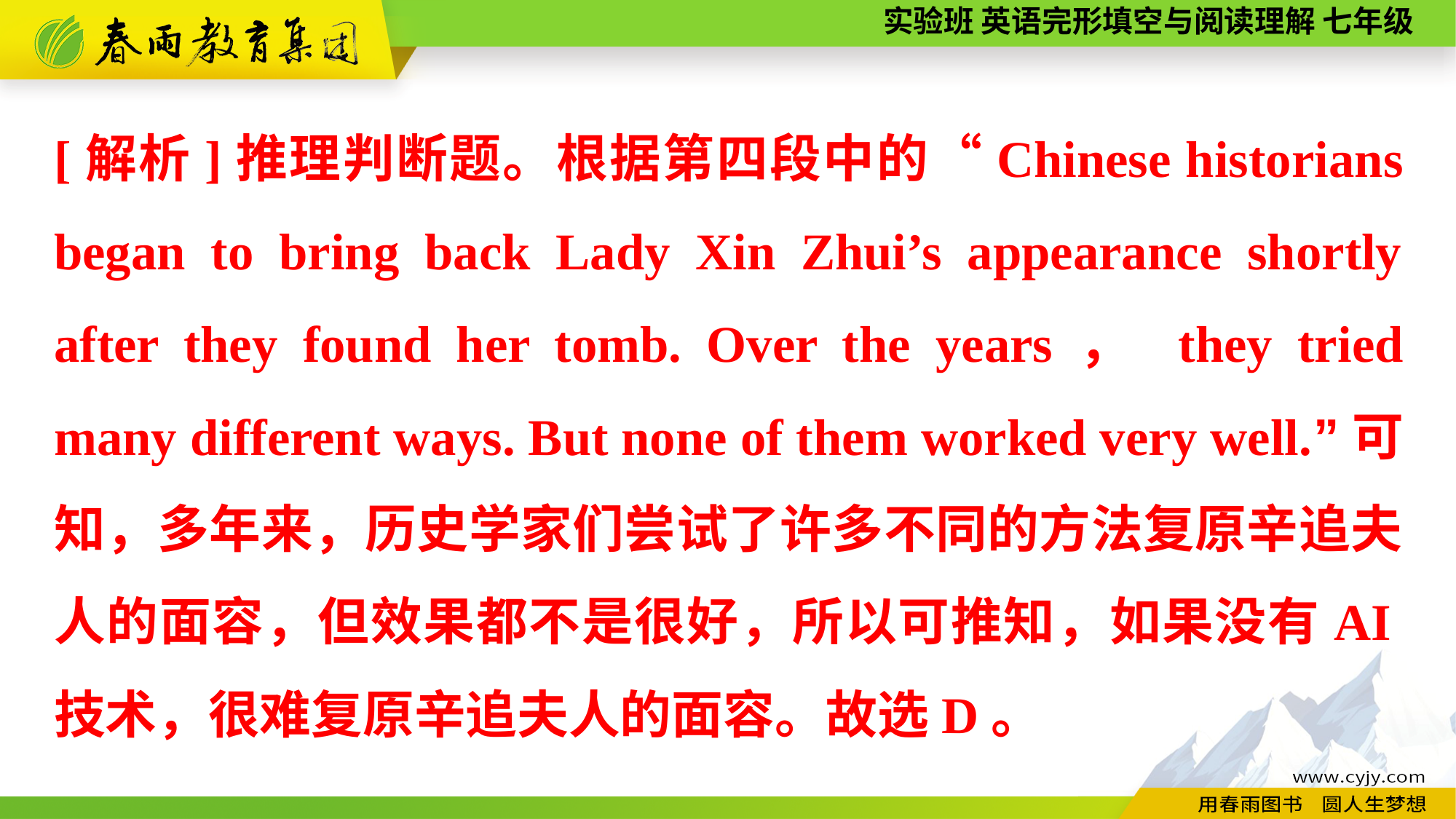

[解析]推理判断题。根据第四段中的“Chinese historians began to bring back Lady Xin Zhui’s appearance shortly after they found her tomb. Over the years， they tried many different ways. But none of them worked very well.”可知，多年来，历史学家们尝试了许多不同的方法复原辛追夫人的面容，但效果都不是很好，所以可推知，如果没有AI技术，很难复原辛追夫人的面容。故选D。